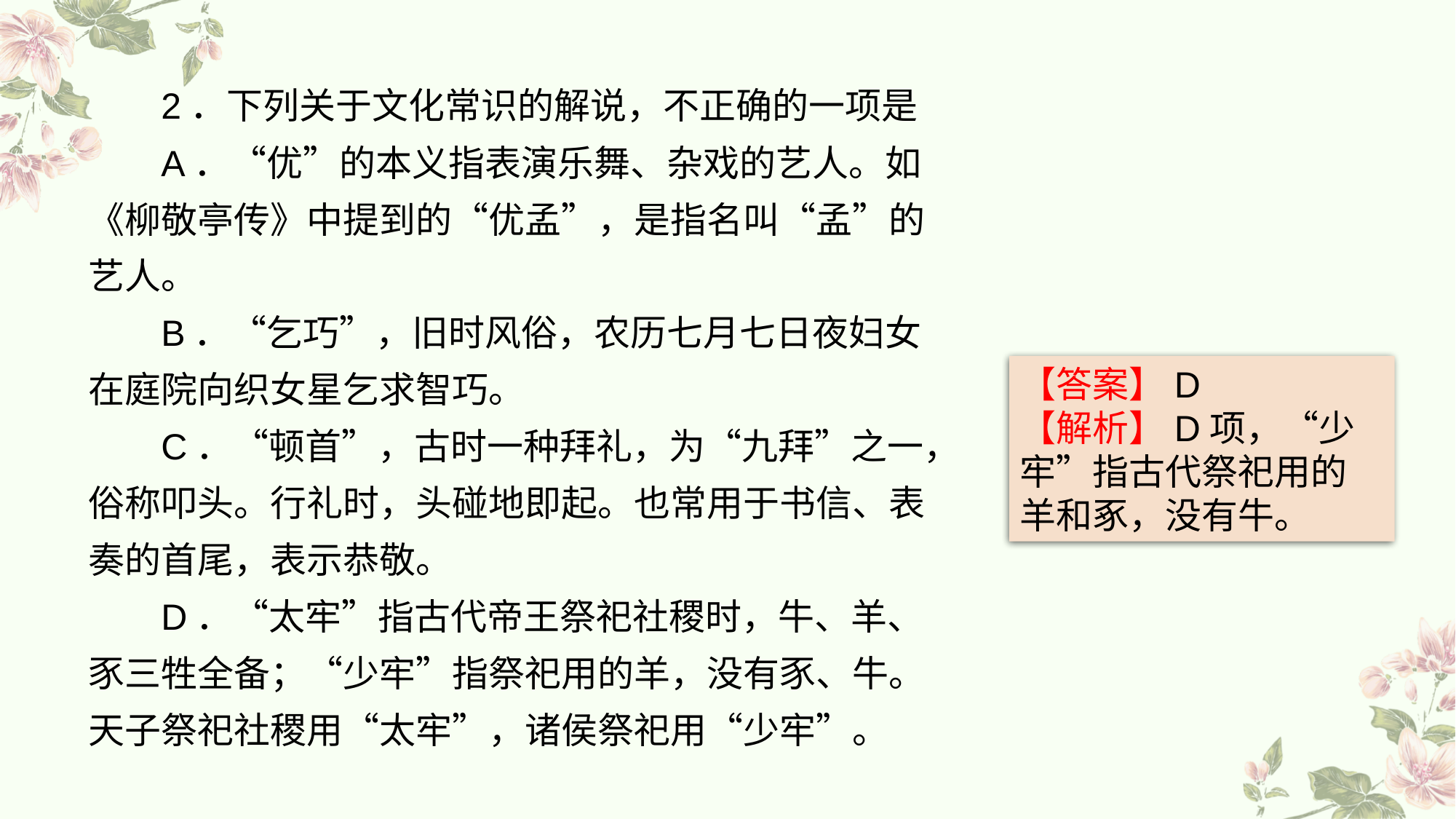

2．下列关于文化常识的解说，不正确的一项是
A．“优”的本义指表演乐舞、杂戏的艺人。如《柳敬亭传》中提到的“优孟”，是指名叫“孟”的艺人。
B．“乞巧”，旧时风俗，农历七月七日夜妇女在庭院向织女星乞求智巧。
C．“顿首”，古时一种拜礼，为“九拜”之一，俗称叩头。行礼时，头碰地即起。也常用于书信、表奏的首尾，表示恭敬。
D．“太牢”指古代帝王祭祀社稷时，牛、羊、豕三牲全备；“少牢”指祭祀用的羊，没有豕、牛。天子祭祀社稷用“太牢”，诸侯祭祀用“少牢”。
【答案】D
【解析】D项，“少牢”指古代祭祀用的羊和豖，没有牛。